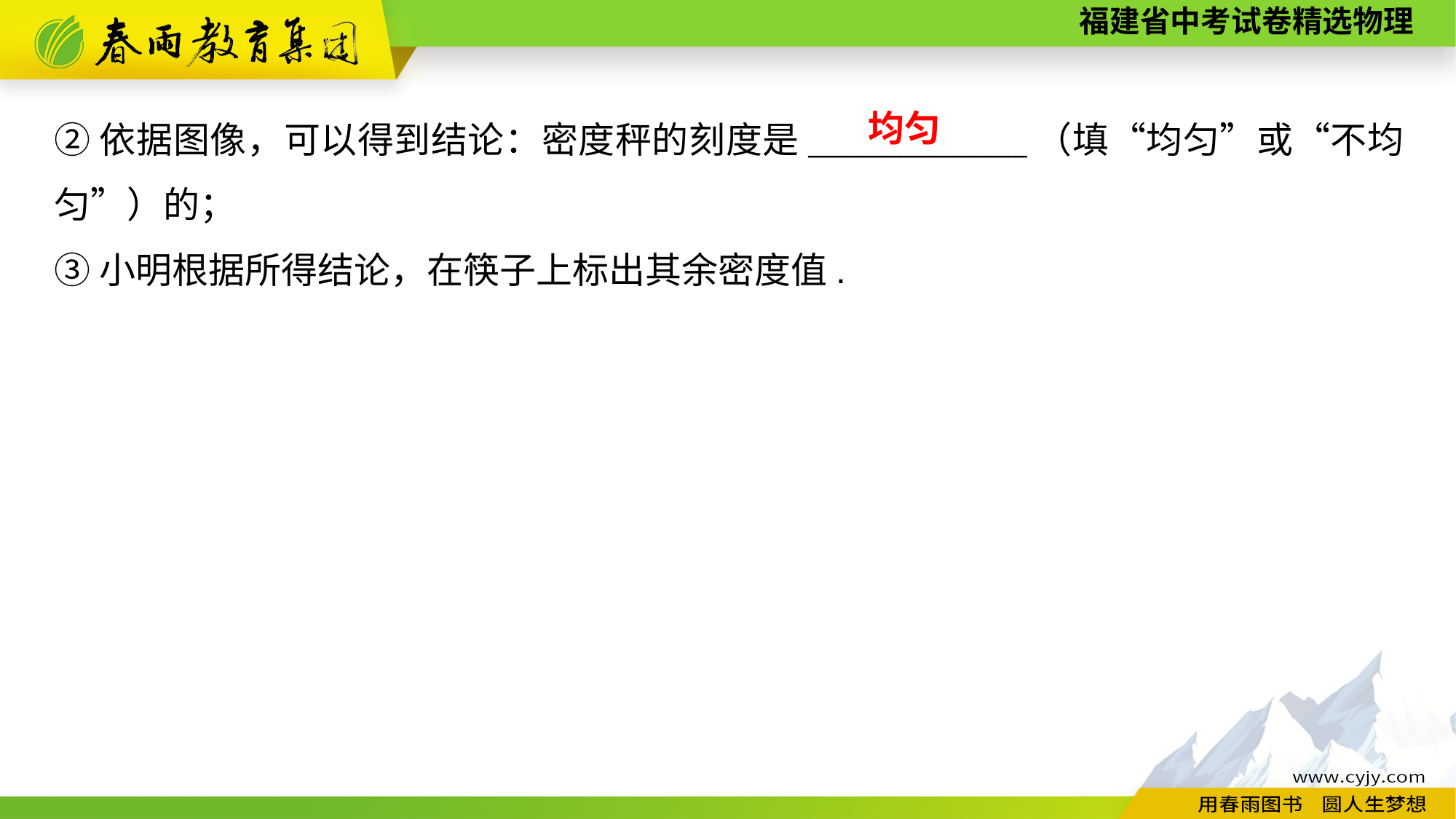

②依据图像，可以得到结论：密度秤的刻度是____________（填“均匀”或“不均匀”）的；
③小明根据所得结论，在筷子上标出其余密度值.
均匀